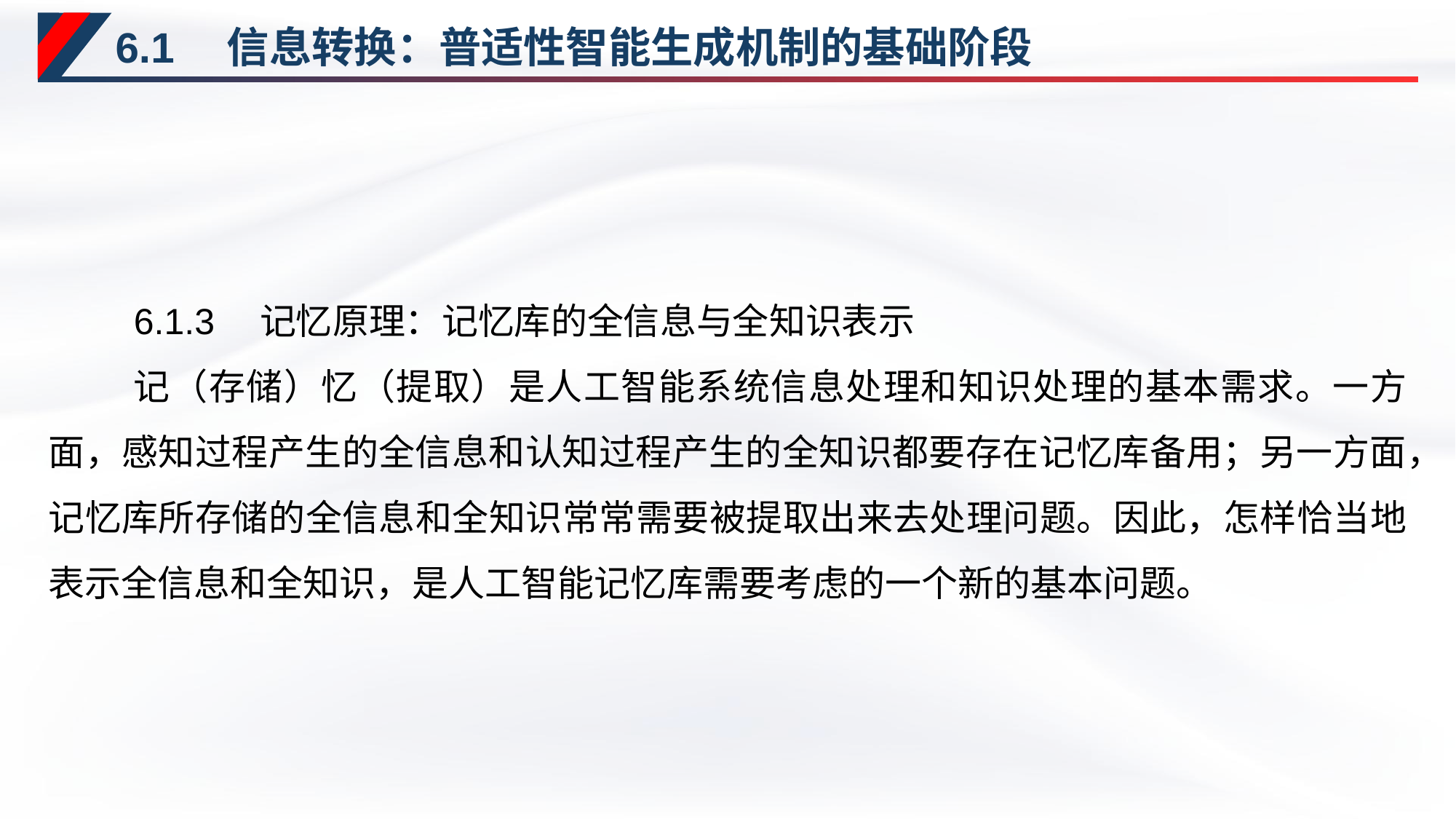

# 6.1　信息转换：普适性智能生成机制的基础阶段
6.1.3　记忆原理：记忆库的全信息与全知识表示
记（存储）忆（提取）是人工智能系统信息处理和知识处理的基本需求。一方面，感知过程产生的全信息和认知过程产生的全知识都要存在记忆库备用；另一方面，记忆库所存储的全信息和全知识常常需要被提取出来去处理问题。因此，怎样恰当地表示全信息和全知识，是人工智能记忆库需要考虑的一个新的基本问题。